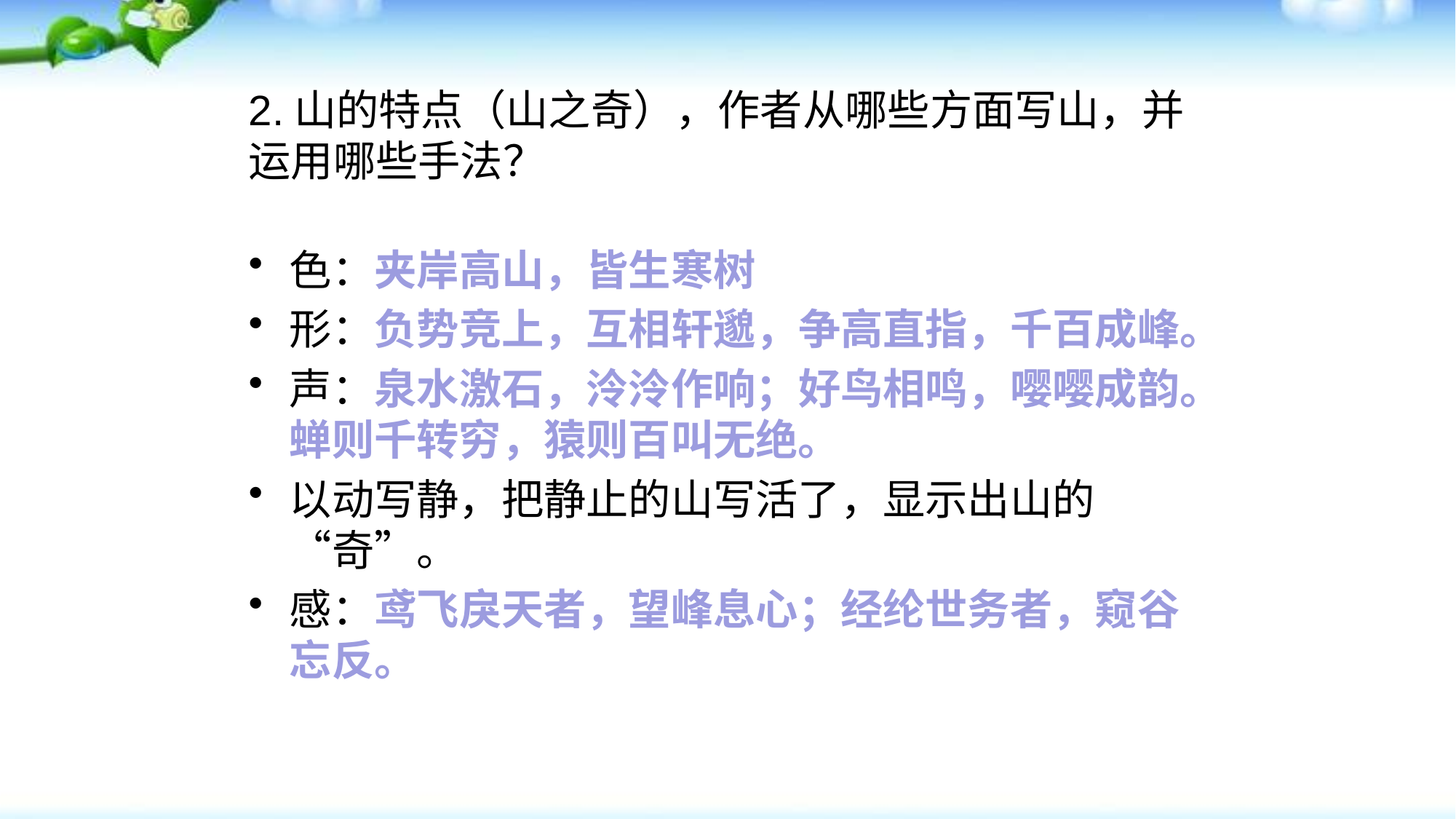

# 2.山的特点（山之奇），作者从哪些方面写山，并运用哪些手法？
色：夹岸高山，皆生寒树
形：负势竞上，互相轩邈，争高直指，千百成峰。
声：泉水激石，泠泠作响；好鸟相鸣，嘤嘤成韵。蝉则千转穷，猿则百叫无绝。
以动写静，把静止的山写活了，显示出山的“奇”。
感：鸢飞戾天者，望峰息心；经纶世务者，窥谷忘反。